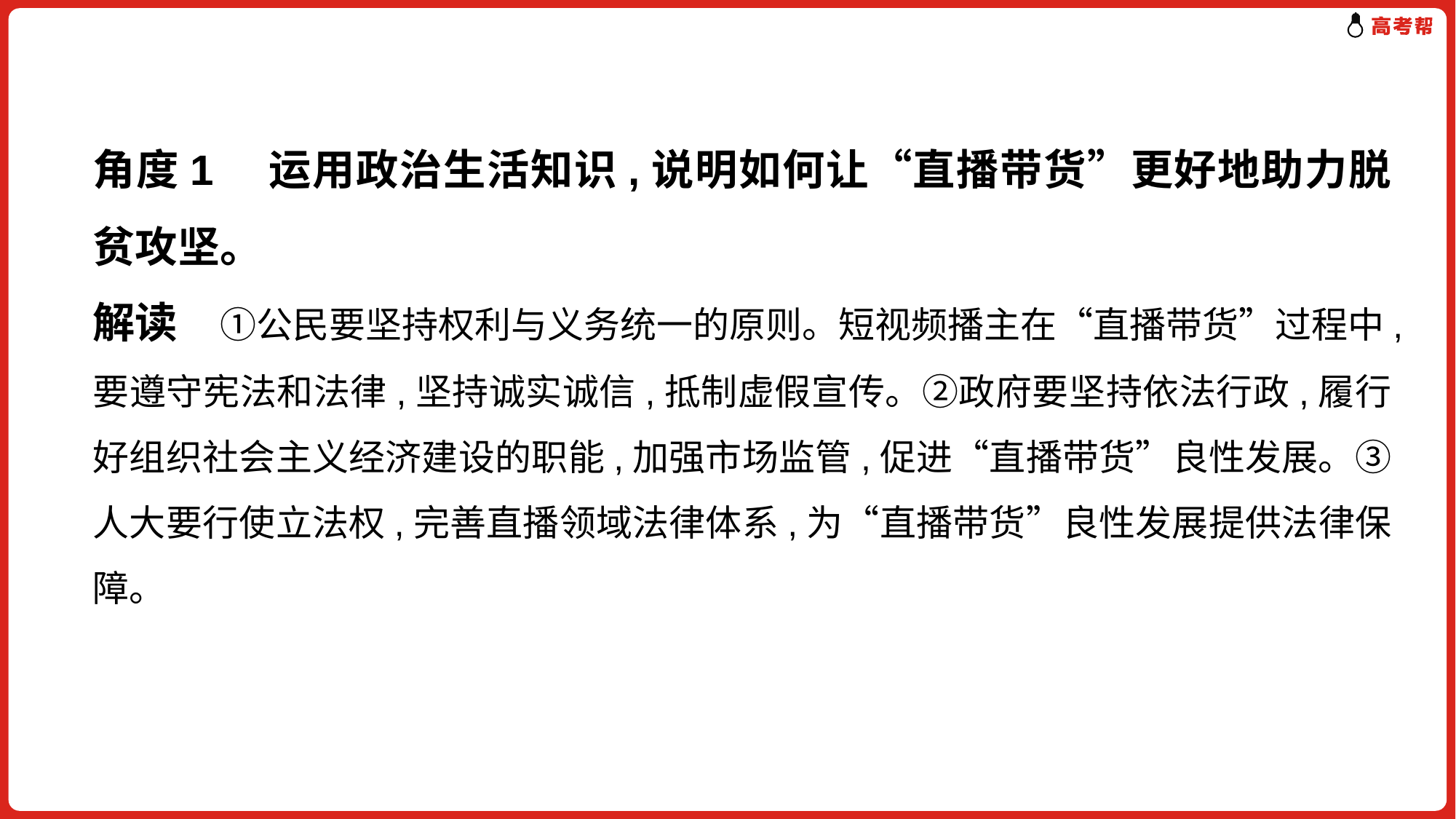

角度1　运用政治生活知识,说明如何让“直播带货”更好地助力脱贫攻坚。
解读　①公民要坚持权利与义务统一的原则。短视频播主在“直播带货”过程中,要遵守宪法和法律,坚持诚实诚信,抵制虚假宣传。②政府要坚持依法行政,履行好组织社会主义经济建设的职能,加强市场监管,促进“直播带货”良性发展。③人大要行使立法权,完善直播领域法律体系,为“直播带货”良性发展提供法律保障。